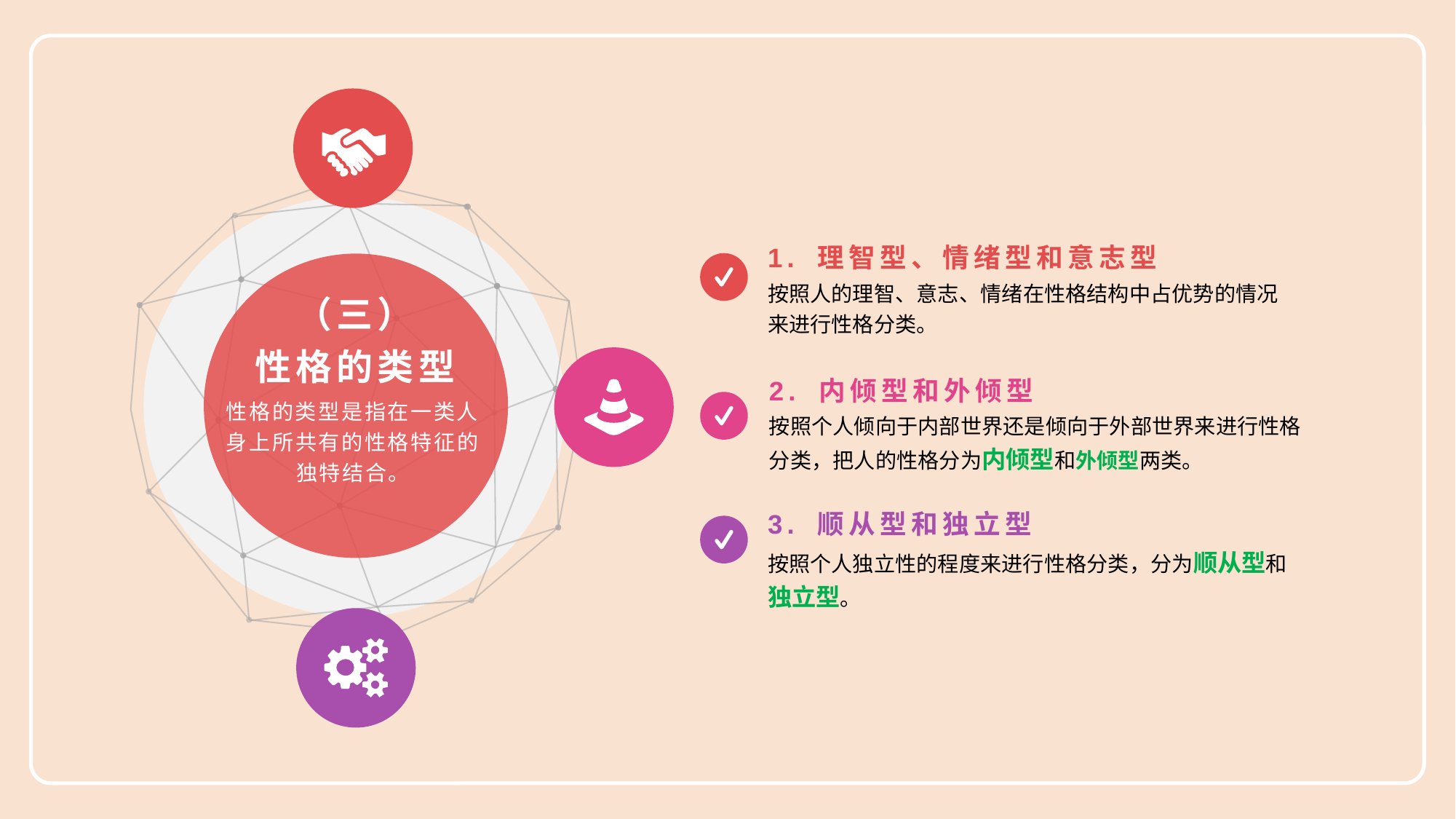

1. 理智型、情绪型和意志型

按照人的理智、意志、情绪在性格结构中占优势的情况来进行性格分类。

（三）
性格的类型

2. 内倾型和外倾型

按照个人倾向于内部世界还是倾向于外部世界来进行性格分类，把人的性格分为内倾型和外倾型两类。

性格的类型是指在一类人身上所共有的性格特征的独特结合。

3. 顺从型和独立型

按照个人独立性的程度来进行性格分类，分为顺从型和独立型。